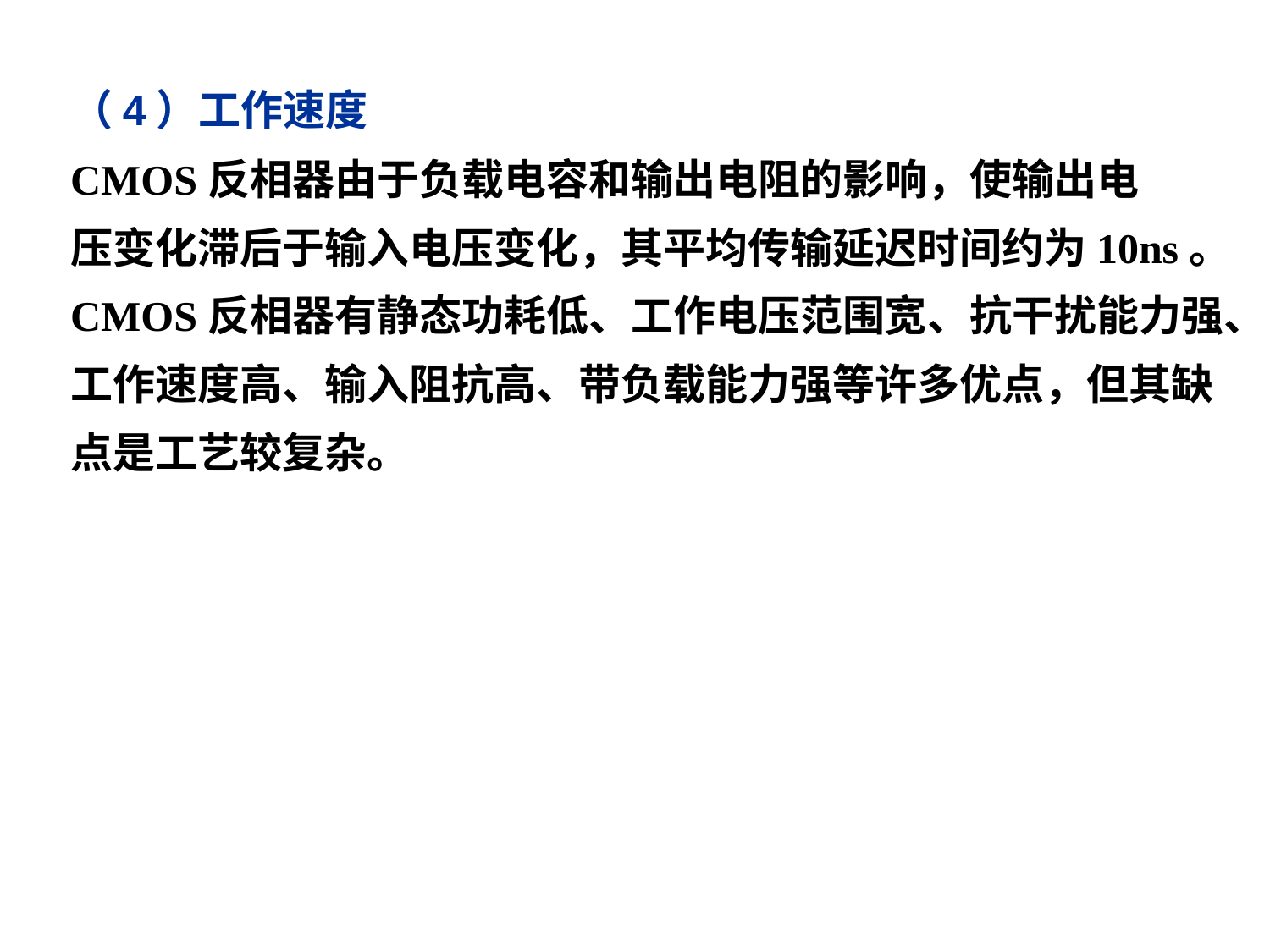

（4）工作速度
CMOS反相器由于负载电容和输出电阻的影响，使输出电
压变化滞后于输入电压变化，其平均传输延迟时间约为10ns。
CMOS反相器有静态功耗低、工作电压范围宽、抗干扰能力强、
工作速度高、输入阻抗高、带负载能力强等许多优点，但其缺
点是工艺较复杂。